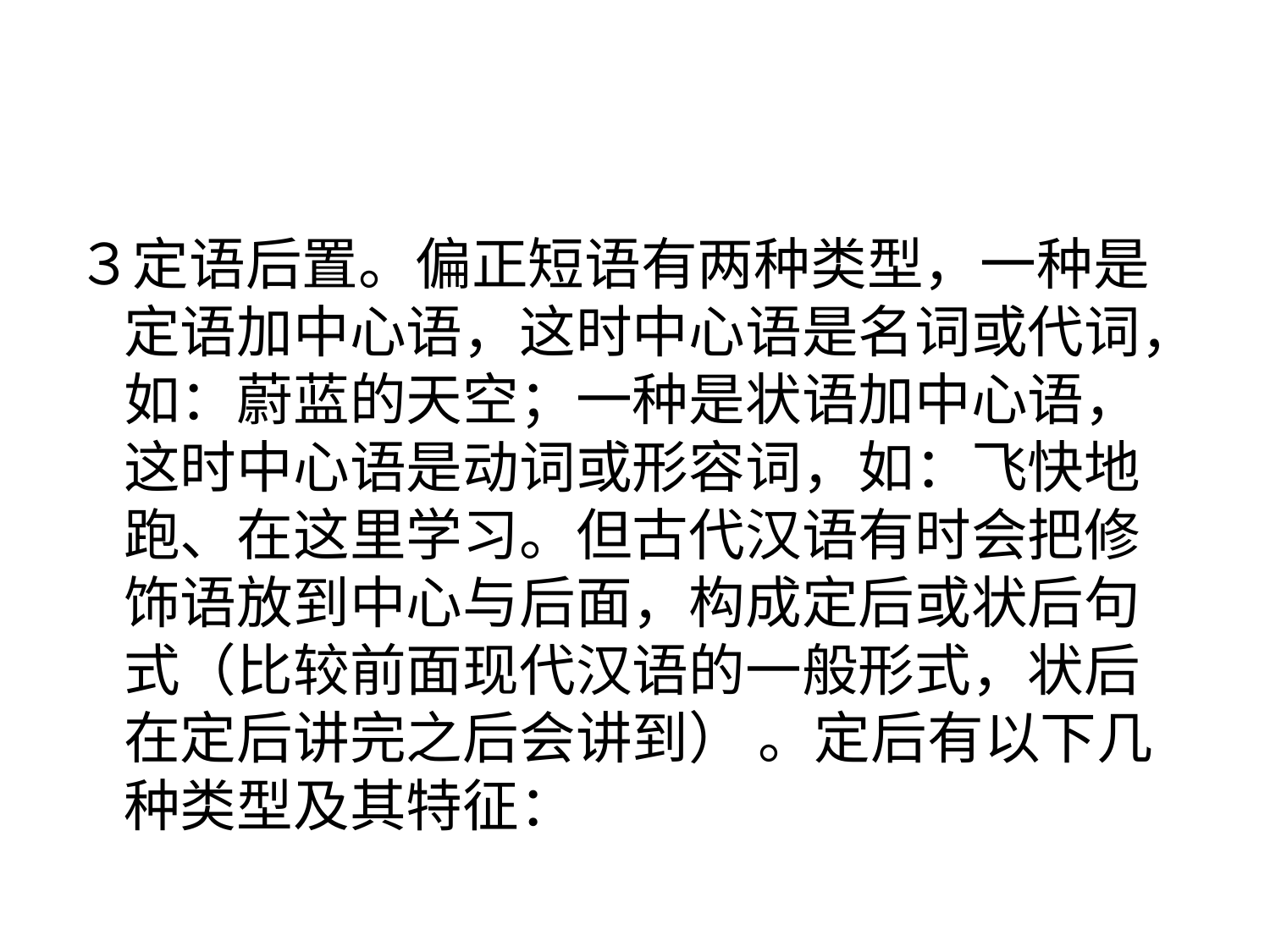

#
３定语后置。偏正短语有两种类型，一种是定语加中心语，这时中心语是名词或代词，如：蔚蓝的天空；一种是状语加中心语，这时中心语是动词或形容词，如：飞快地跑、在这里学习。但古代汉语有时会把修饰语放到中心与后面，构成定后或状后句式（比较前面现代汉语的一般形式，状后在定后讲完之后会讲到） 。定后有以下几种类型及其特征：